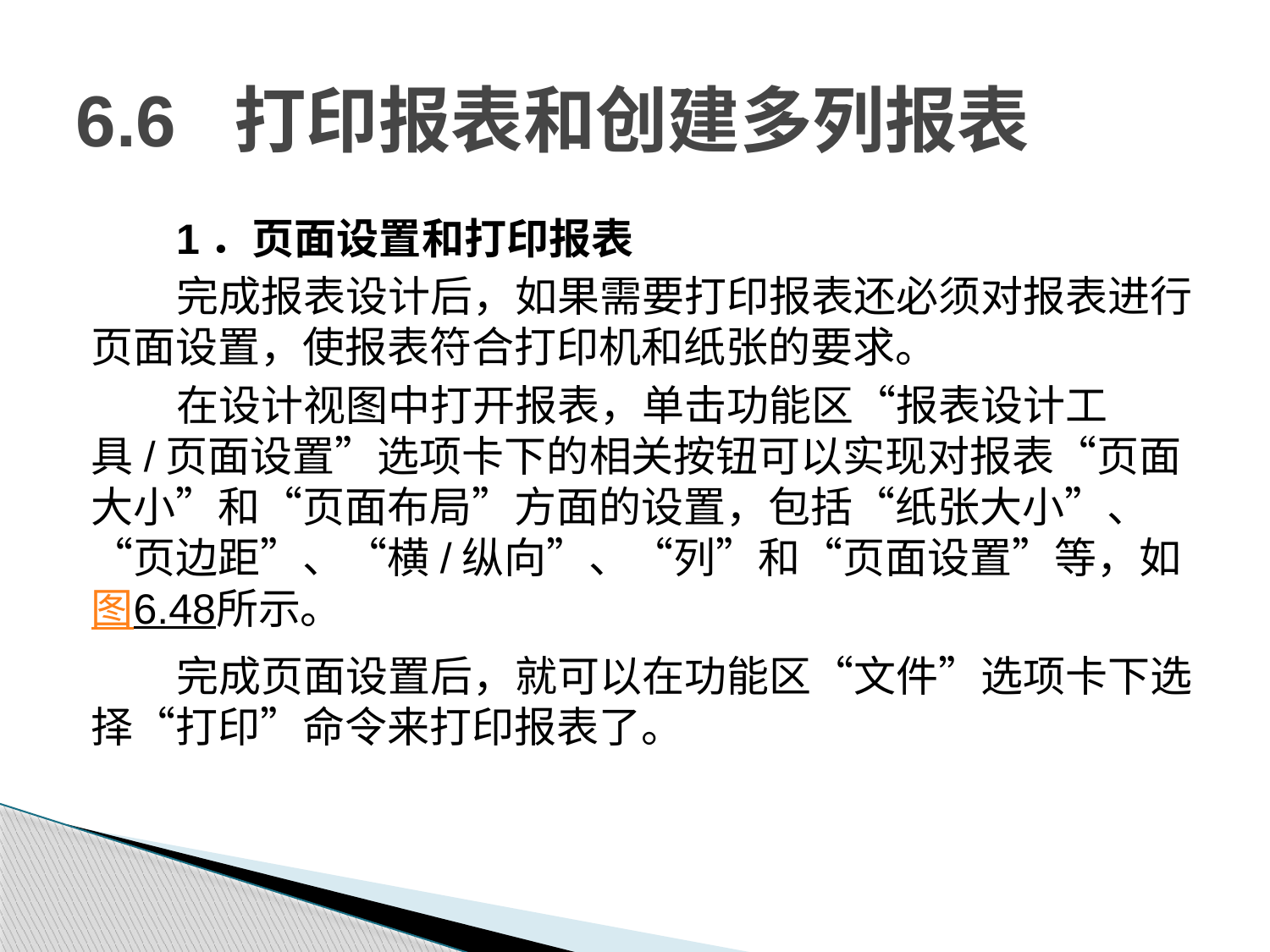

# 6.6  打印报表和创建多列报表
1．页面设置和打印报表
完成报表设计后，如果需要打印报表还必须对报表进行页面设置，使报表符合打印机和纸张的要求。
在设计视图中打开报表，单击功能区“报表设计工具/页面设置”选项卡下的相关按钮可以实现对报表“页面大小”和“页面布局”方面的设置，包括“纸张大小”、“页边距”、“横/纵向”、“列”和“页面设置”等，如图6.48所示。
完成页面设置后，就可以在功能区“文件”选项卡下选择“打印”命令来打印报表了。